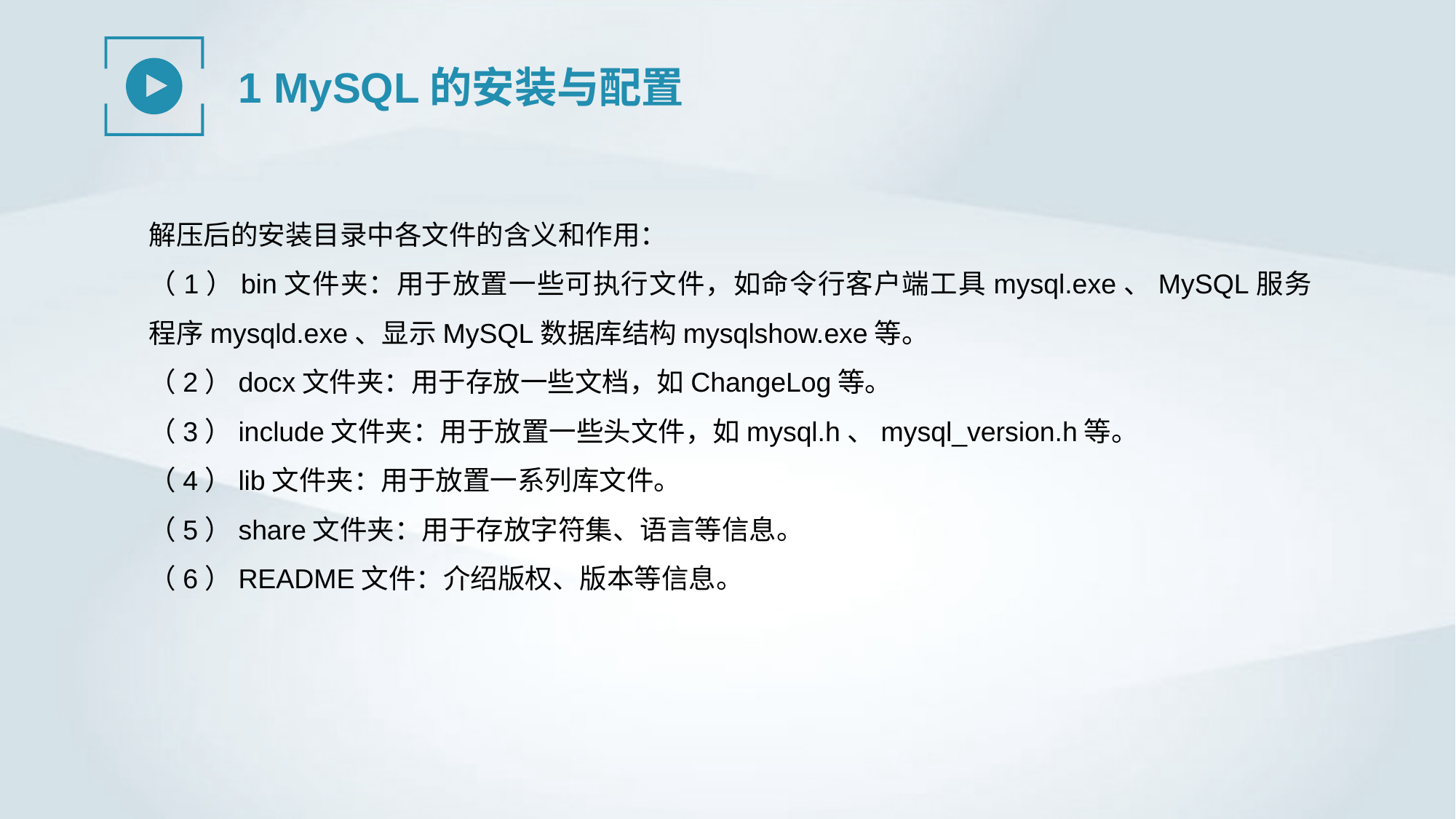

1 MySQL的安装与配置
解压后的安装目录中各文件的含义和作用：
（1）bin文件夹：用于放置一些可执行文件，如命令行客户端工具mysql.exe、MySQL服务程序mysqld.exe、显示MySQL数据库结构mysqlshow.exe等。
（2）docx文件夹：用于存放一些文档，如ChangeLog等。
（3）include文件夹：用于放置一些头文件，如mysql.h、mysql_version.h等。
（4）lib文件夹：用于放置一系列库文件。
（5）share文件夹：用于存放字符集、语言等信息。
（6）README文件：介绍版权、版本等信息。